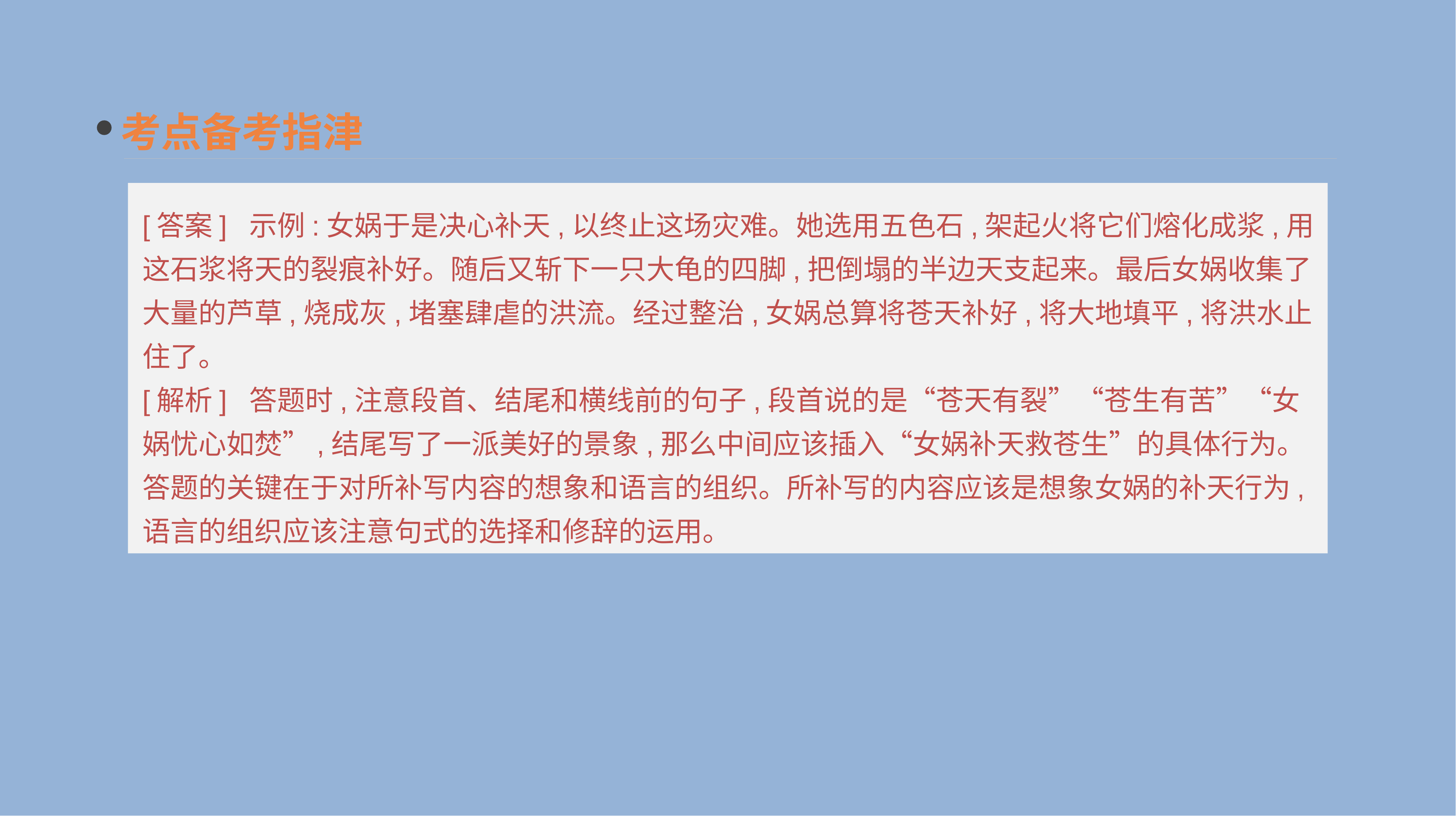

考点备考指津

[答案]  示例:女娲于是决心补天,以终止这场灾难。她选用五色石,架起火将它们熔化成浆,用这石浆将天的裂痕补好。随后又斩下一只大龟的四脚,把倒塌的半边天支起来。最后女娲收集了大量的芦草,烧成灰,堵塞肆虐的洪流。经过整治,女娲总算将苍天补好,将大地填平,将洪水止住了。
[解析]  答题时,注意段首、结尾和横线前的句子,段首说的是“苍天有裂”“苍生有苦”“女娲忧心如焚”,结尾写了一派美好的景象,那么中间应该插入“女娲补天救苍生”的具体行为。答题的关键在于对所补写内容的想象和语言的组织。所补写的内容应该是想象女娲的补天行为,语言的组织应该注意句式的选择和修辞的运用。